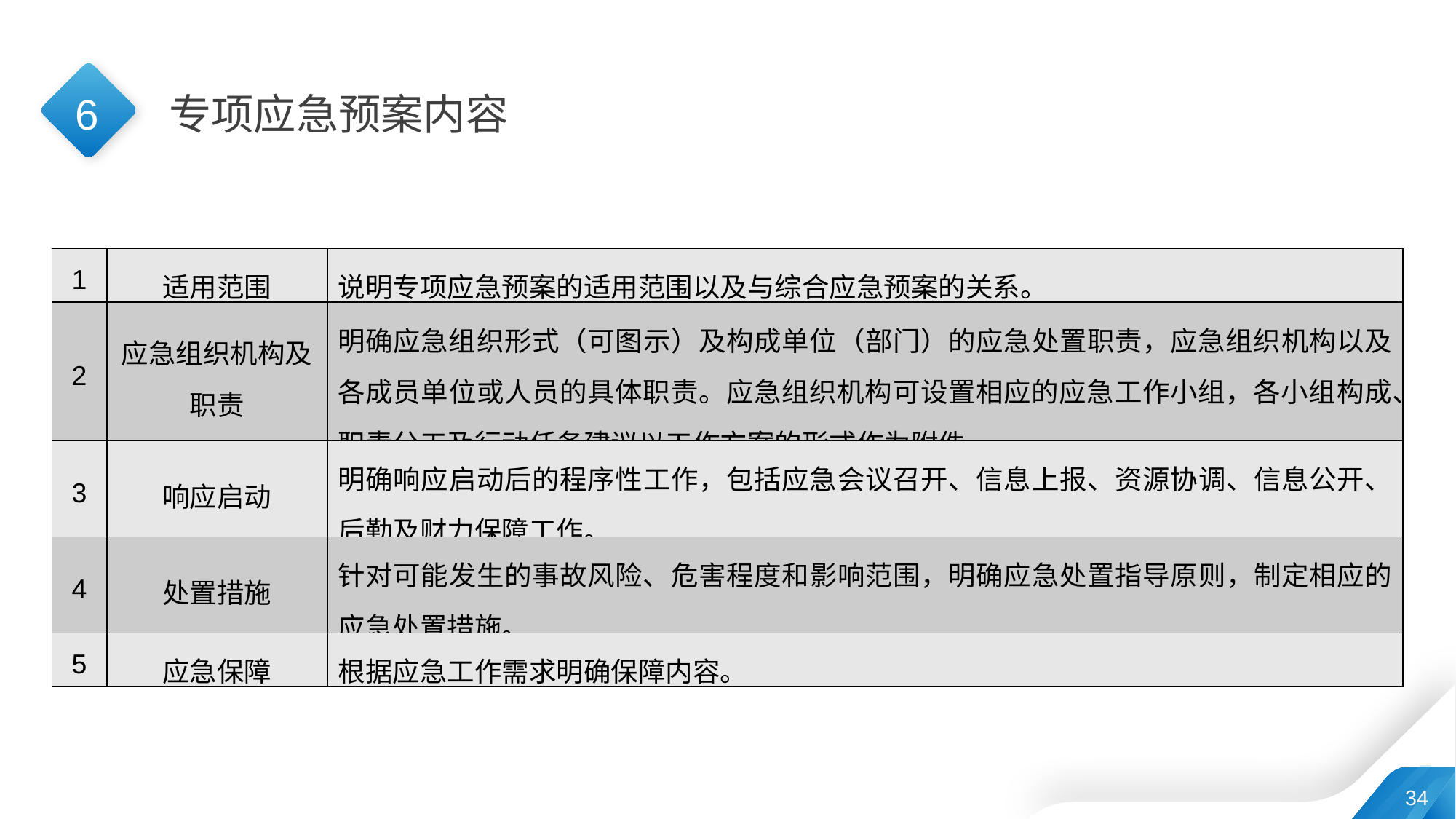

6
专项应急预案内容
| 1 | 适用范围 | 说明专项应急预案的适用范围以及与综合应急预案的关系。 |
| --- | --- | --- |
| 2 | 应急组织机构及职责 | 明确应急组织形式（可图示）及构成单位（部门）的应急处置职责，应急组织机构以及各成员单位或人员的具体职责。应急组织机构可设置相应的应急工作小组，各小组构成、职责分工及行动任务建议以工作方案的形式作为附件。 |
| 3 | 响应启动 | 明确响应启动后的程序性工作，包括应急会议召开、信息上报、资源协调、信息公开、后勤及财力保障工作。 |
| 4 | 处置措施 | 针对可能发生的事故风险、危害程度和影响范围，明确应急处置指导原则，制定相应的应急处置措施。 |
| 5 | 应急保障 | 根据应急工作需求明确保障内容。 |